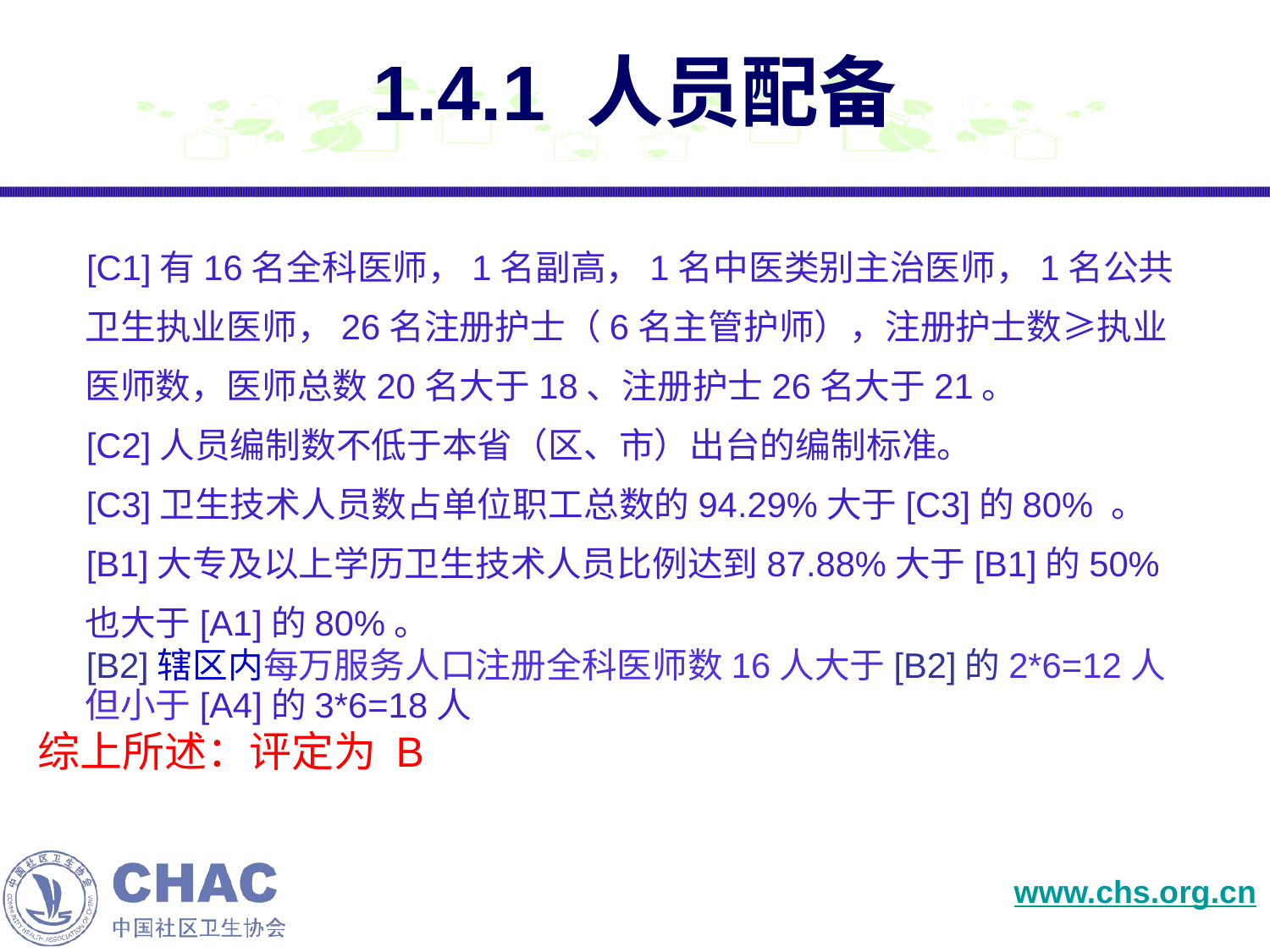

1.4.1 人员配备
       [C1]有16名全科医师，1名副高，1名中医类别主治医师，1名公共卫生执业医师，26名注册护士（6名主管护师），注册护士数≥执业医师数，医师总数20名大于18、注册护士26名大于21。
     [C2]人员编制数不低于本省（区、市）出台的编制标准。
     [C3]卫生技术人员数占单位职工总数的94.29%大于[C3]的80% 。
     [B1]大专及以上学历卫生技术人员比例达到87.88%大于[B1]的50%也大于[A1]的80%。
     [B2]辖区内每万服务人口注册全科医师数16人大于[B2]的2*6=12人但小于[A4]的3*6=18人
综上所述：评定为 B